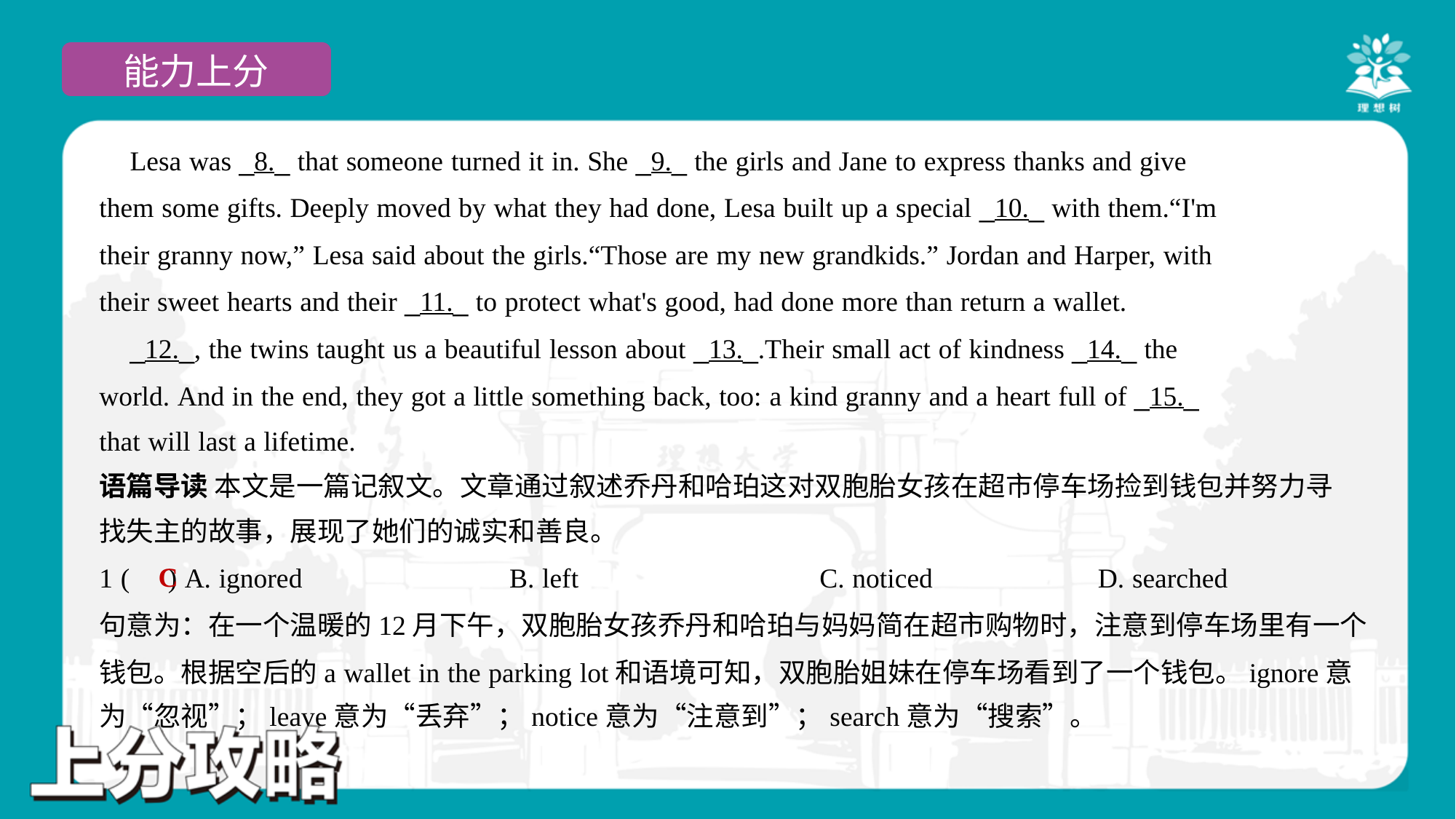

Lesa was _8._ that someone turned it in. She _9._ the girls and Jane to express thanks and give
them some gifts. Deeply moved by what they had done, Lesa built up a special _10._ with them.“I'm
their granny now,” Lesa said about the girls.“Those are my new grandkids.” Jordan and Harper, with
their sweet hearts and their _11._ to protect what's good, had done more than return a wallet.
    _12._, the twins taught us a beautiful lesson about _13._.Their small act of kindness _14._ the
world. And in the end, they got a little something back, too: a kind granny and a heart full of _15._
that will last a lifetime.#6
语篇导读 本文是一篇记叙文。文章通过叙述乔丹和哈珀这对双胞胎女孩在超市停车场捡到钱包并努力寻
找失主的故事，展现了她们的诚实和善良。
C
1 (     ) A. ignored	B. left	C. noticed	D. searched
句意为：在一个温暖的12月下午，双胞胎女孩乔丹和哈珀与妈妈简在超市购物时，注意到停车场里有一个
钱包。根据空后的a wallet in the parking lot和语境可知，双胞胎姐妹在停车场看到了一个钱包。ignore意
为“忽视”；leave意为“丢弃”；notice意为“注意到”；search意为“搜索”。